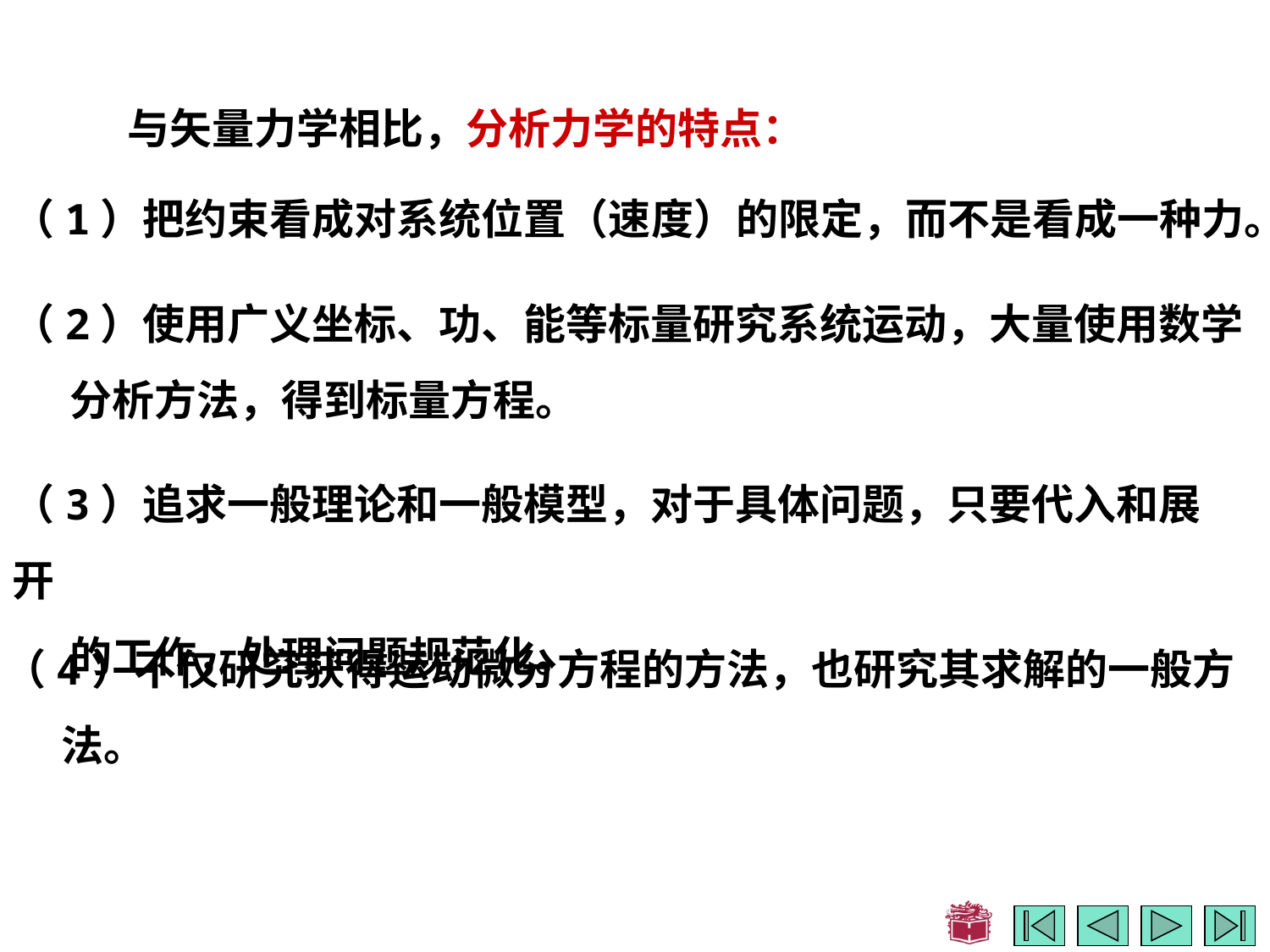

与矢量力学相比，分析力学的特点：
（1）把约束看成对系统位置（速度）的限定，而不是看成一种力。
（2）使用广义坐标、功、能等标量研究系统运动，大量使用数学
     分析方法，得到标量方程。
（3）追求一般理论和一般模型，对于具体问题，只要代入和展开
     的工作，处理问题规范化。
（4）不仅研究获得运动微分方程的方法，也研究其求解的一般方
     法。